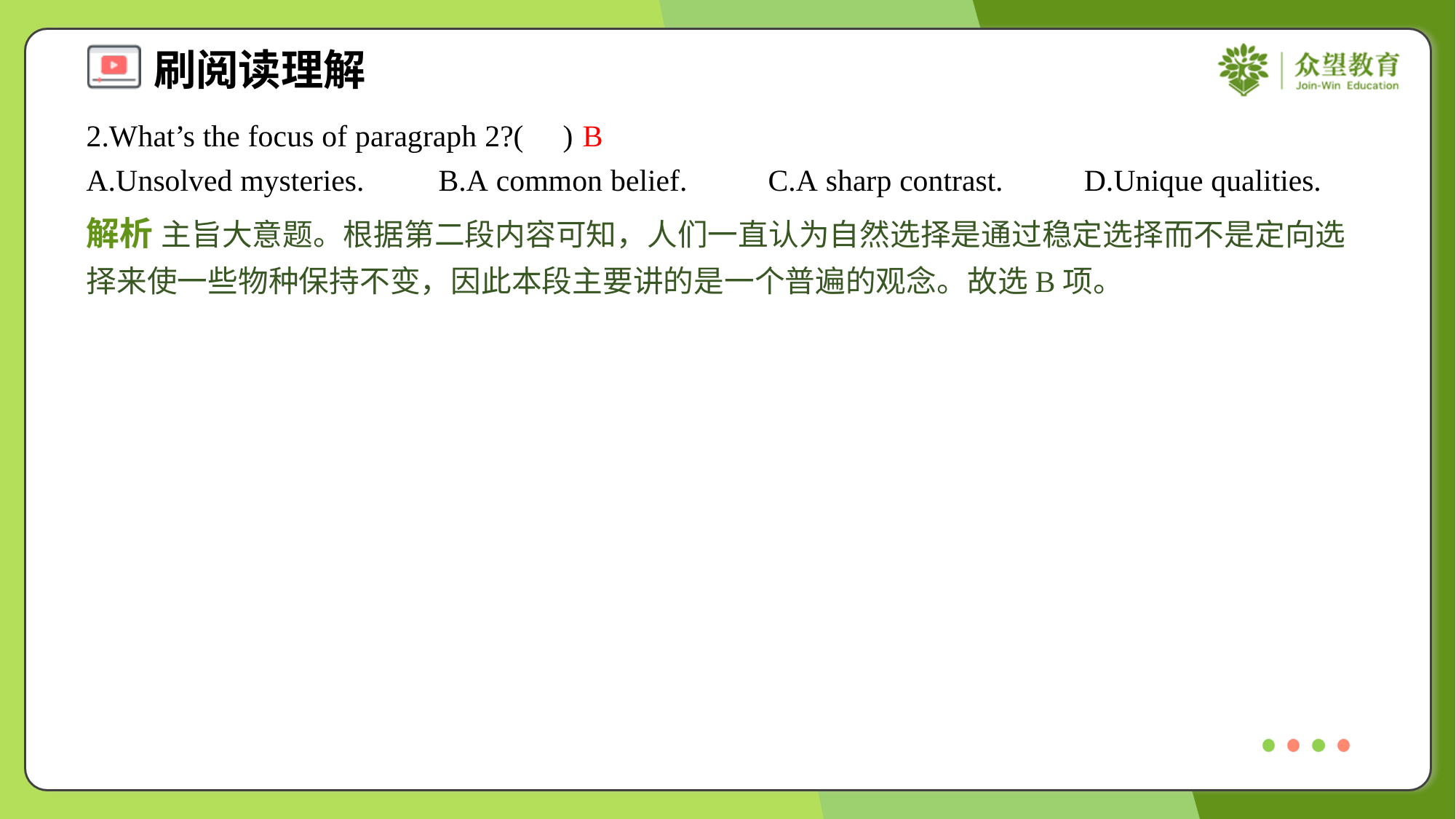

2.What’s the focus of paragraph 2?(     )
B
A.Unsolved mysteries.	B.A common belief.	C.A sharp contrast.	D.Unique qualities.
解析 主旨大意题。根据第二段内容可知，人们一直认为自然选择是通过稳定选择而不是定向选择来使一些物种保持不变，因此本段主要讲的是一个普遍的观念。故选B项。